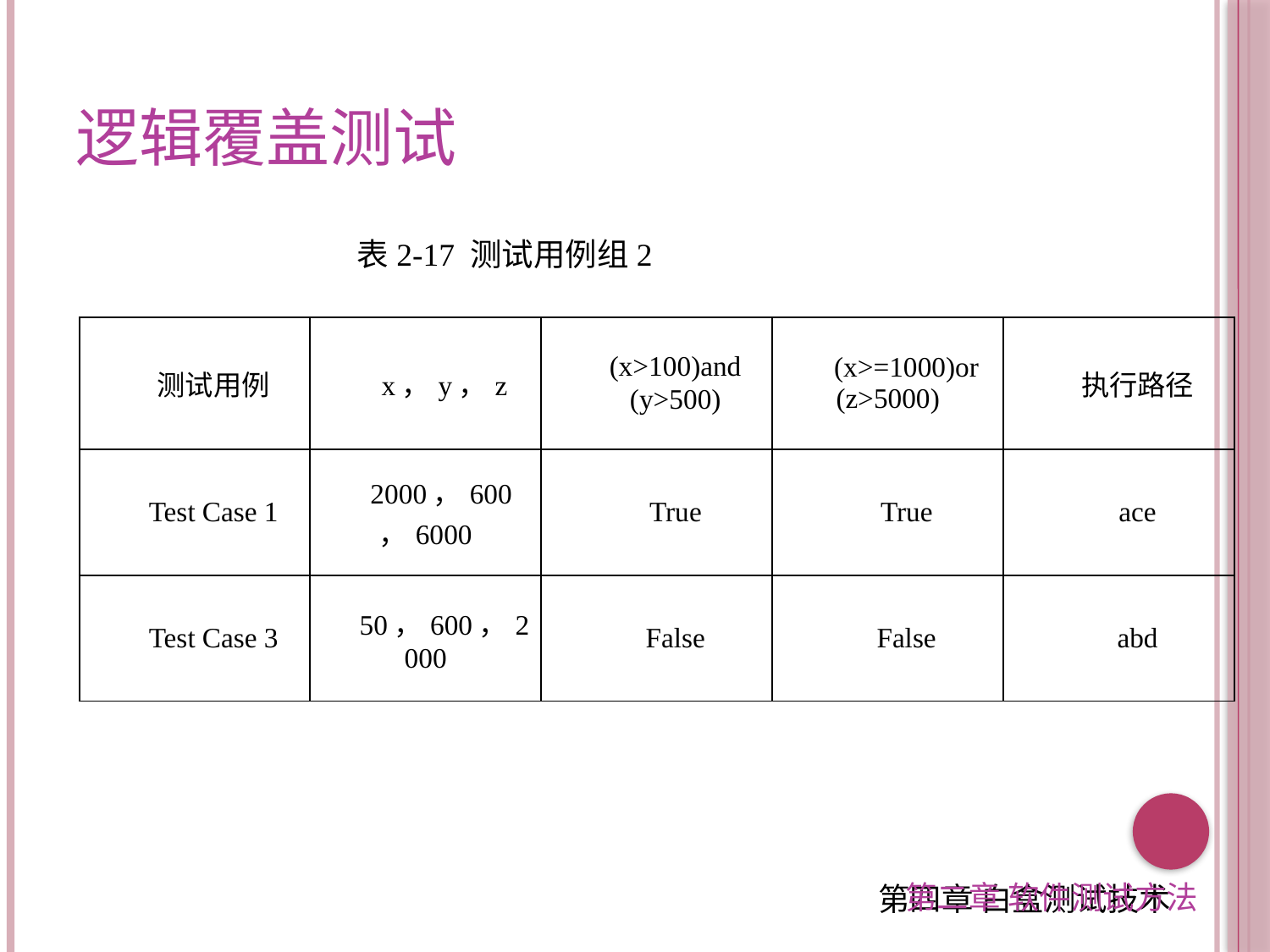

逻辑覆盖测试
表2-17 测试用例组2

| 测试用例 | x，y，z | (x>100)and (y>500) | (x>=1000)or (z>5000) | 执行路径 |
| --- | --- | --- | --- | --- |
| Test Case 1 | 2000，600，6000 | True | True | ace |
| Test Case 3 | 50，600，2000 | False | False | abd |
第二章 软件测试方法